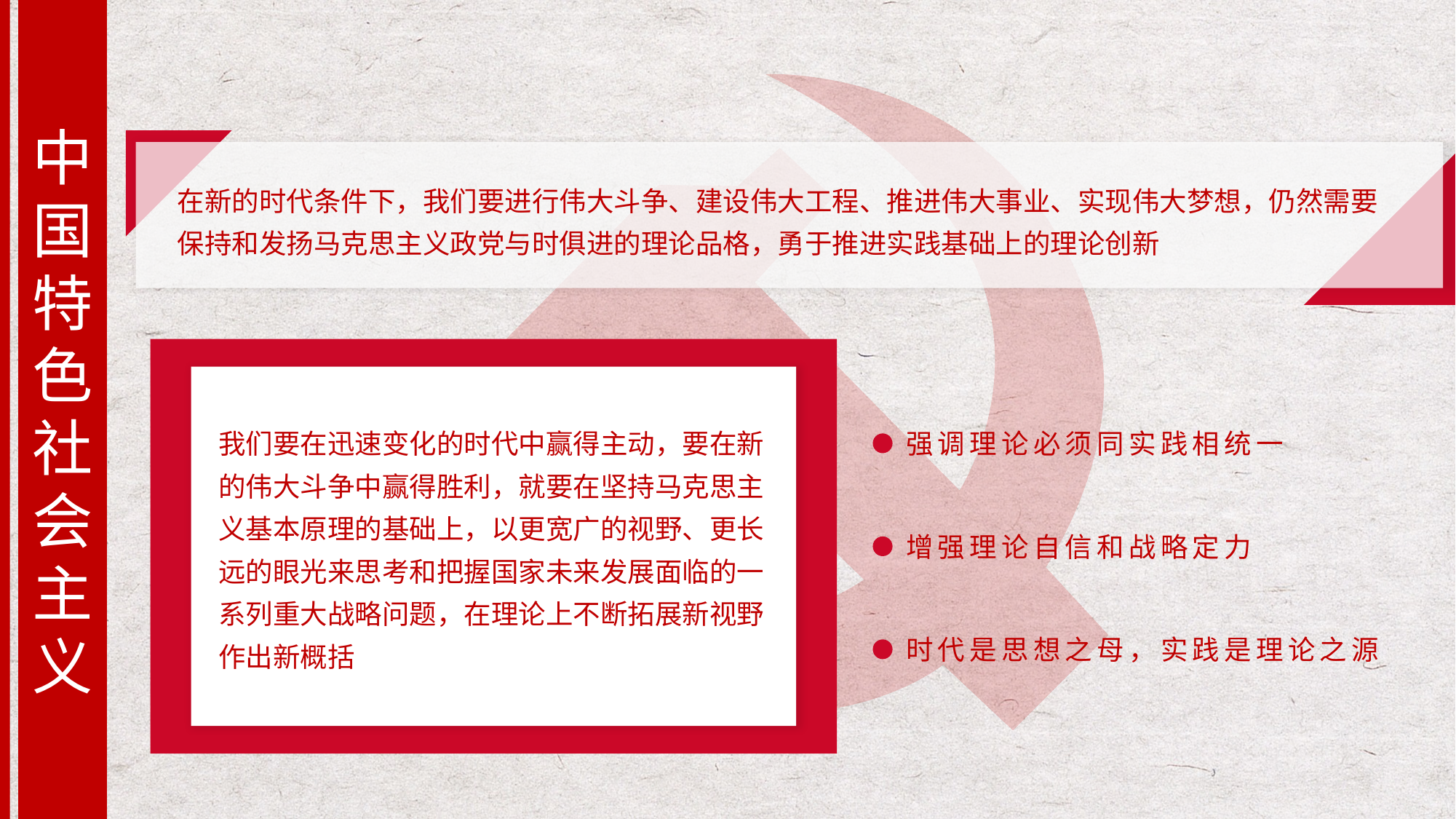

中国特色社会主义

在新的时代条件下，我们要进行伟大斗争、建设伟大工程、推进伟大事业、实现伟大梦想，仍然需要保持和发扬马克思主义政党与时俱进的理论品格，勇于推进实践基础上的理论创新

我们要在迅速变化的时代中赢得主动，要在新的伟大斗争中赢得胜利，就要在坚持马克思主义基本原理的基础上，以更宽广的视野、更长远的眼光来思考和把握国家未来发展面临的一系列重大战略问题，在理论上不断拓展新视野作出新概括
强调理论必须同实践相统一

增强理论自信和战略定力

时代是思想之母，实践是理论之源